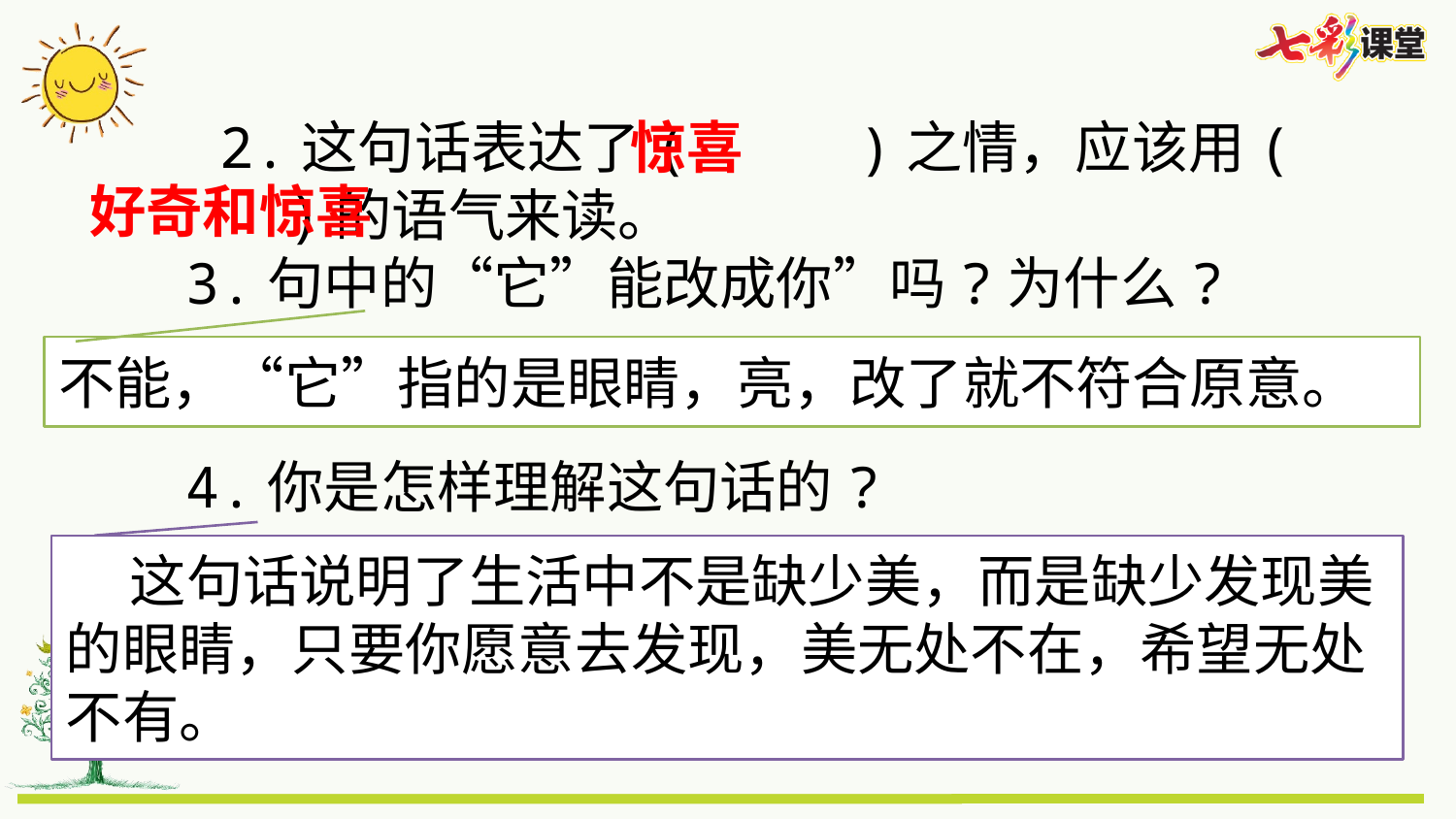

惊喜
     2.这句话表达了(     )之情，应该用(           )的语气来读。
    3.句中的“它”能改成你”吗?为什么?

    4.你是怎样理解这句话的?
好奇和惊喜
不能，“它”指的是眼睛，亮，改了就不符合原意。
    这句话说明了生活中不是缺少美，而是缺少发现美的眼睛，只要你愿意去发现，美无处不在，希望无处不有。